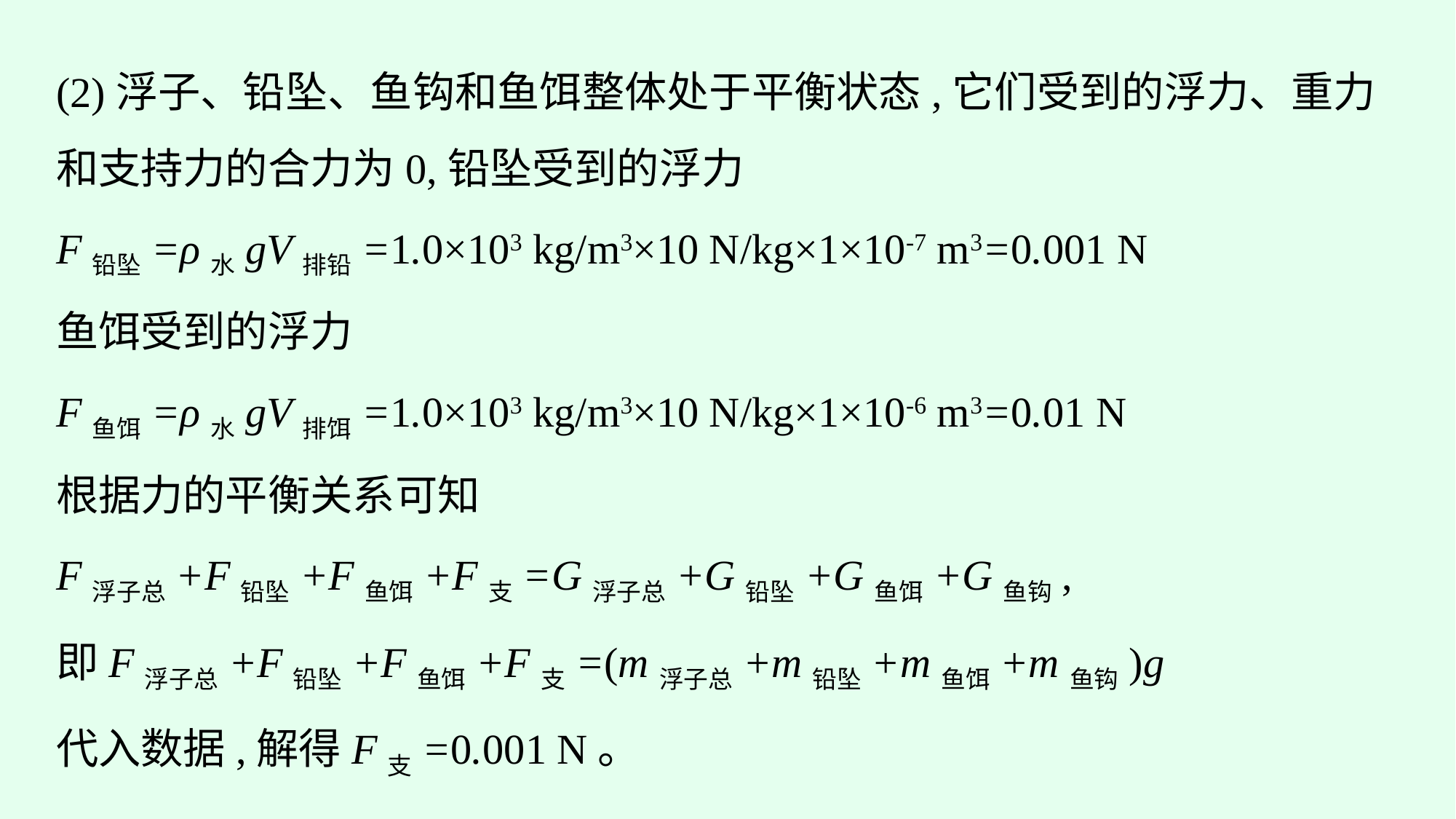

(2)浮子、铅坠、鱼钩和鱼饵整体处于平衡状态,它们受到的浮力、重力和支持力的合力为0,铅坠受到的浮力
F铅坠=ρ水gV排铅=1.0×103 kg/m3×10 N/kg×1×10-7 m3=0.001 N
鱼饵受到的浮力
F鱼饵=ρ水gV排饵=1.0×103 kg/m3×10 N/kg×1×10-6 m3=0.01 N
根据力的平衡关系可知
F浮子总+F铅坠+F鱼饵+F支=G浮子总+G铅坠+G鱼饵+G鱼钩,
即F浮子总+F铅坠+F鱼饵+F支=(m浮子总+m铅坠+m鱼饵+m鱼钩)g
代入数据,解得F支=0.001 N。